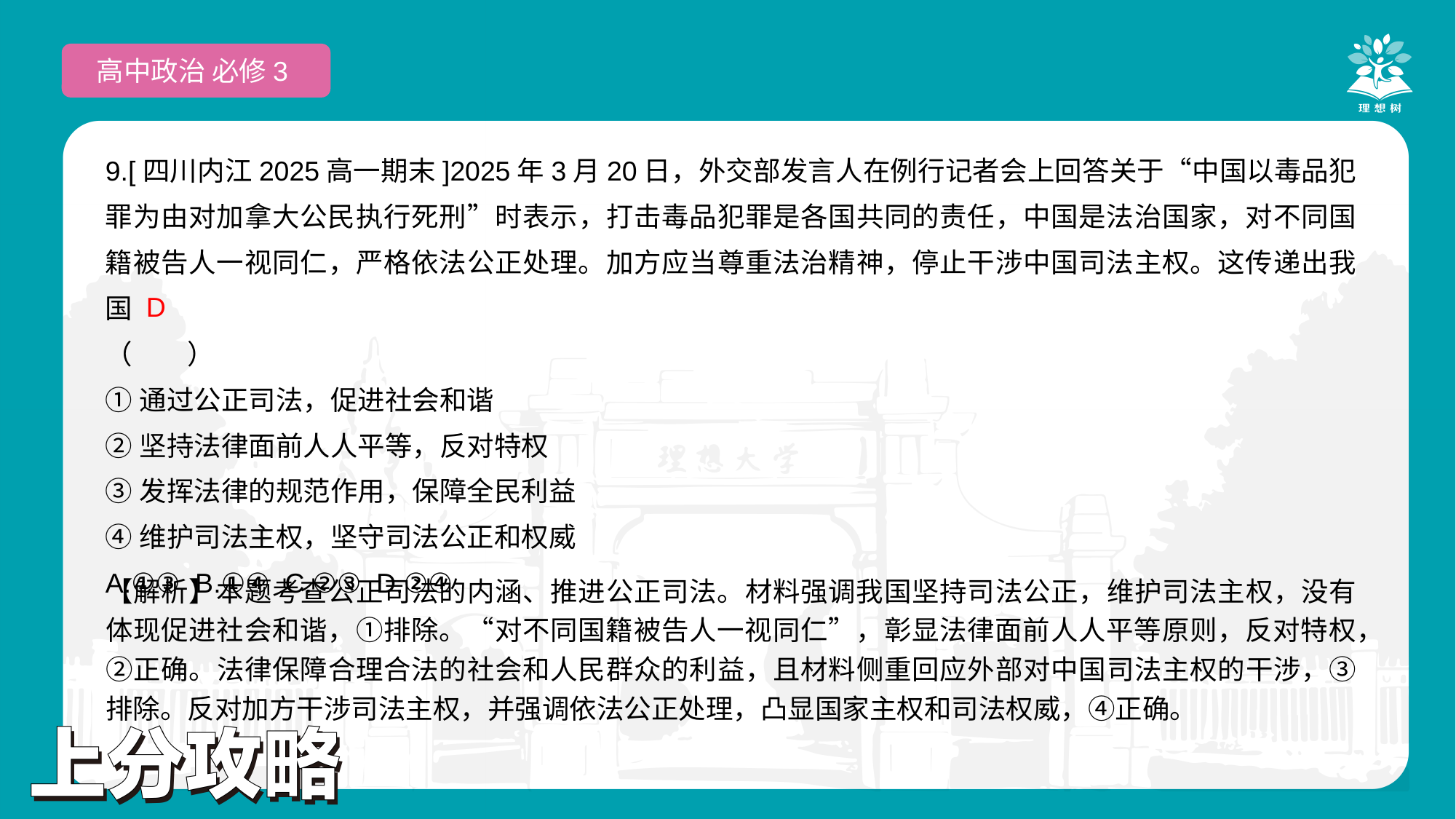

高中政治 必修3
9.[四川内江2025高一期末]2025年3月20日，外交部发言人在例行记者会上回答关于“中国以毒品犯罪为由对加拿大公民执行死刑”时表示，打击毒品犯罪是各国共同的责任，中国是法治国家，对不同国籍被告人一视同仁，严格依法公正处理。加方应当尊重法治精神，停止干涉中国司法主权。这传递出我国
（　　）
①通过公正司法，促进社会和谐
②坚持法律面前人人平等，反对特权
③发挥法律的规范作用，保障全民利益
④维护司法主权，坚守司法公正和权威
A.①③  B.①④  C.②③  D.②④
 D
【解析】本题考查公正司法的内涵、推进公正司法。材料强调我国坚持司法公正，维护司法主权，没有体现促进社会和谐，①排除。“对不同国籍被告人一视同仁”，彰显法律面前人人平等原则，反对特权，②正确。法律保障合理合法的社会和人民群众的利益，且材料侧重回应外部对中国司法主权的干涉，③排除。反对加方干涉司法主权，并强调依法公正处理，凸显国家主权和司法权威，④正确。